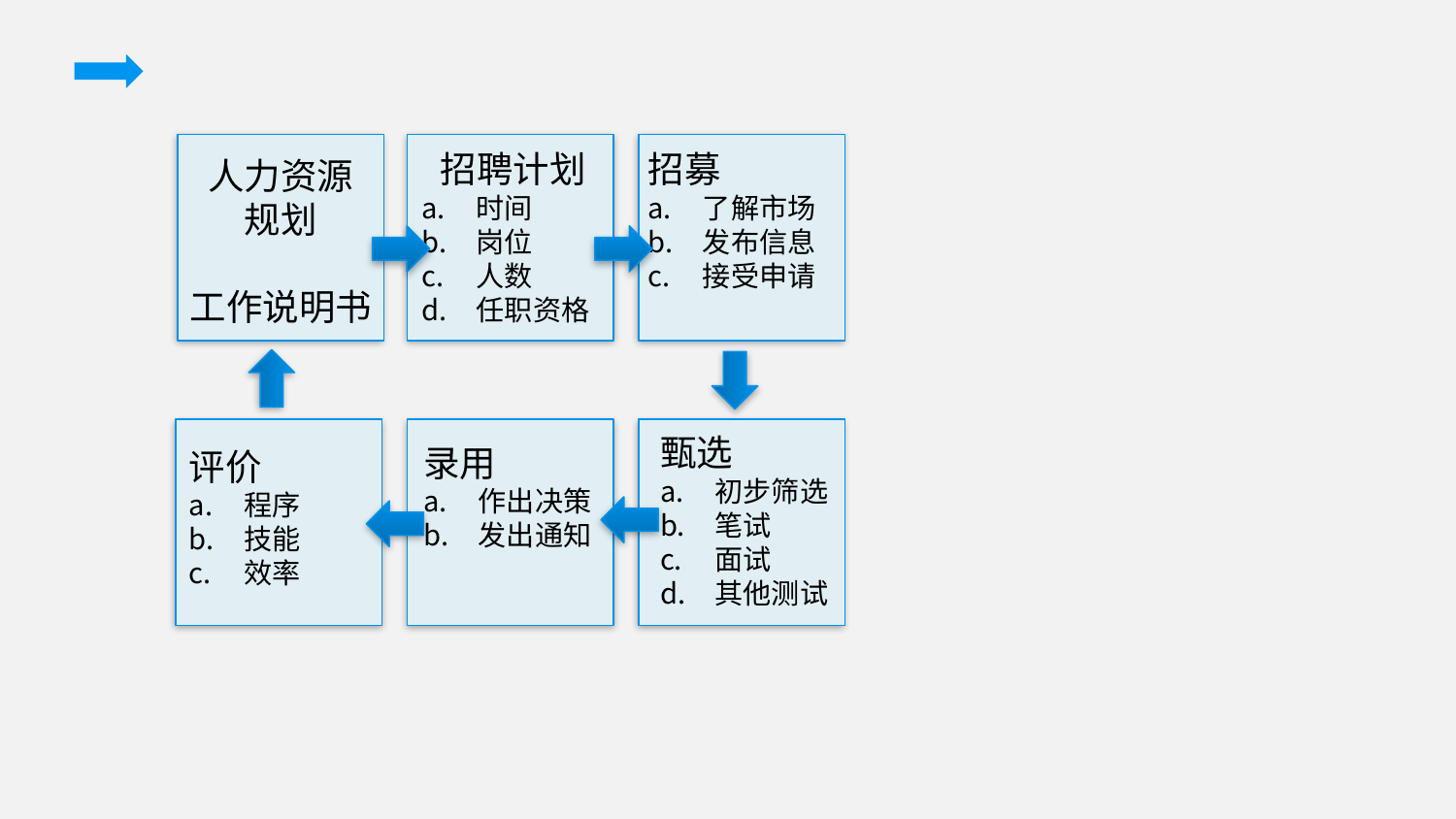

招聘计划
时间
岗位
人数
任职资格
招募
了解市场
发布信息
接受申请

人力资源
规划

工作说明书

甄选
初步筛选
笔试
面试
其他测试
录用
作出决策
发出通知

评价
程序
技能
效率